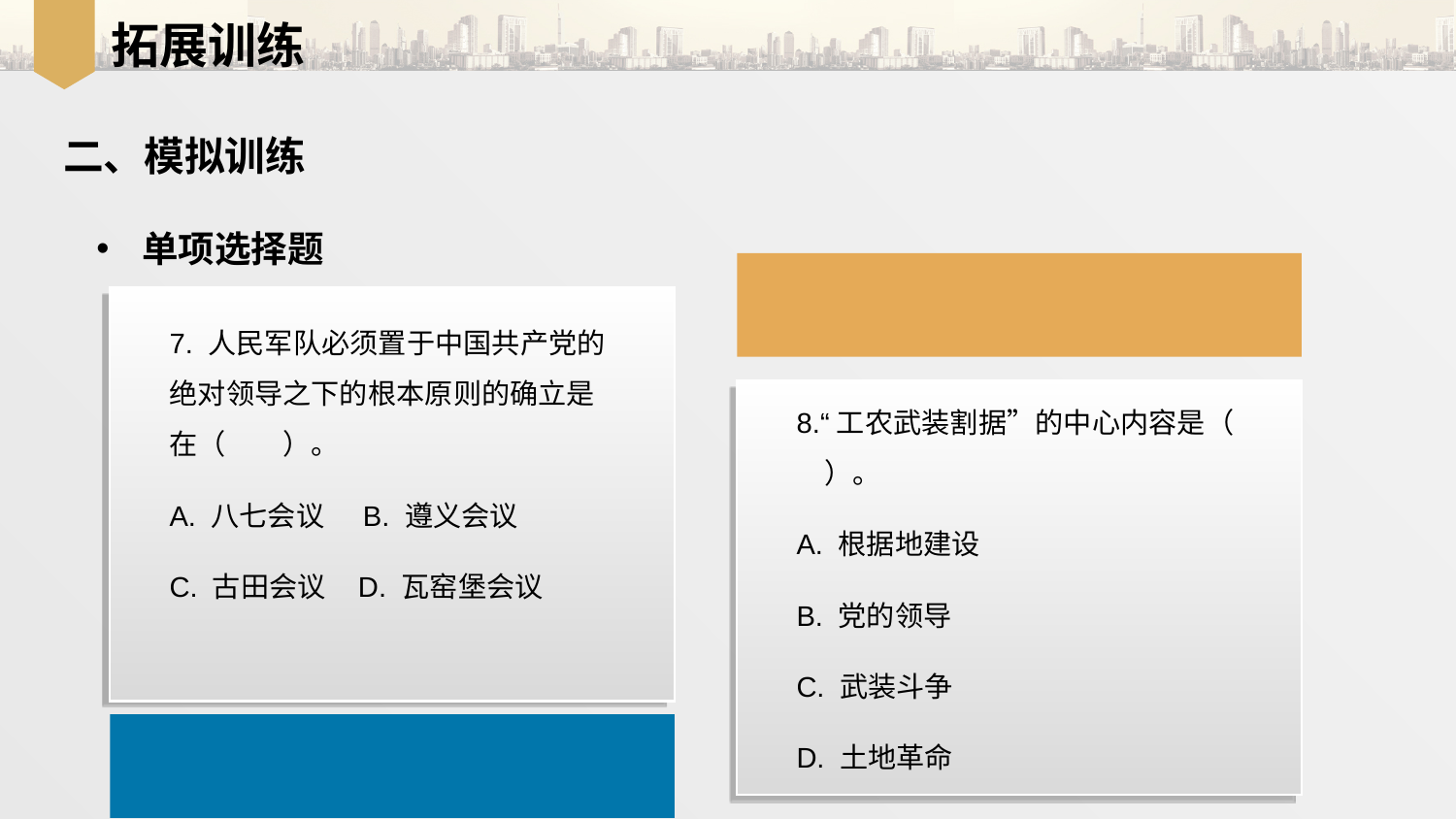

拓展训练
二、模拟训练
单项选择题

7. 人民军队必须置于中国共产党的绝对领导之下的根本原则的确立是在（　　）。
A. 八七会议     B. 遵义会议
C. 古田会议    D. 瓦窑堡会议

8.“工农武装割据”的中心内容是（　　）。
A. 根据地建设
B. 党的领导
C. 武装斗争
D. 土地革命